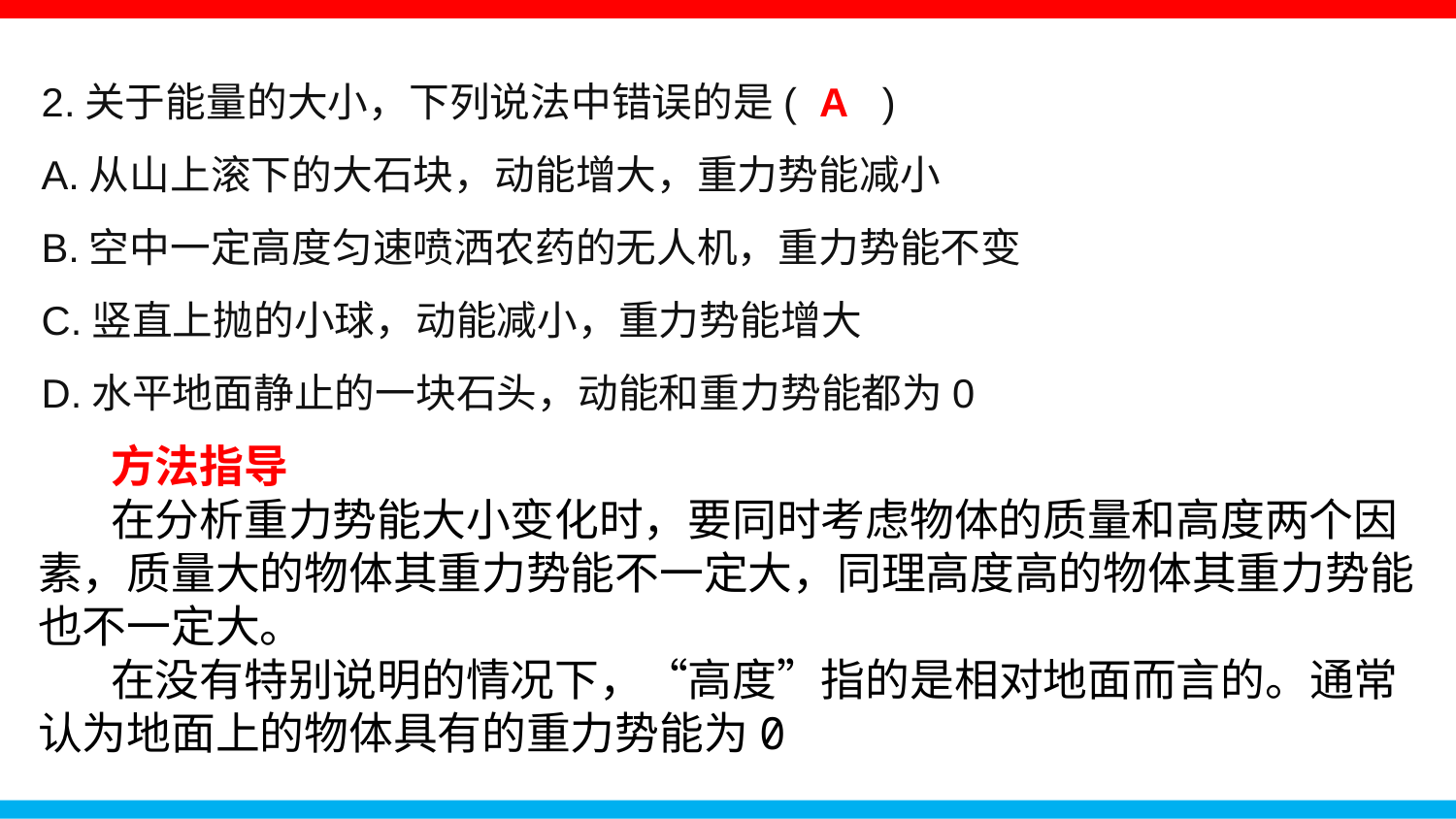

2.关于能量的大小，下列说法中错误的是(  A   )
A.从山上滚下的大石块，动能增大，重力势能减小
B.空中一定高度匀速喷洒农药的无人机，重力势能不变
C.竖直上抛的小球，动能减小，重力势能增大
D.水平地面静止的一块石头，动能和重力势能都为0
方法指导
在分析重力势能大小变化时，要同时考虑物体的质量和高度两个因素，质量大的物体其重力势能不一定大，同理高度高的物体其重力势能也不一定大。
在没有特别说明的情况下，“高度”指的是相对地面而言的。通常认为地面上的物体具有的重力势能为0